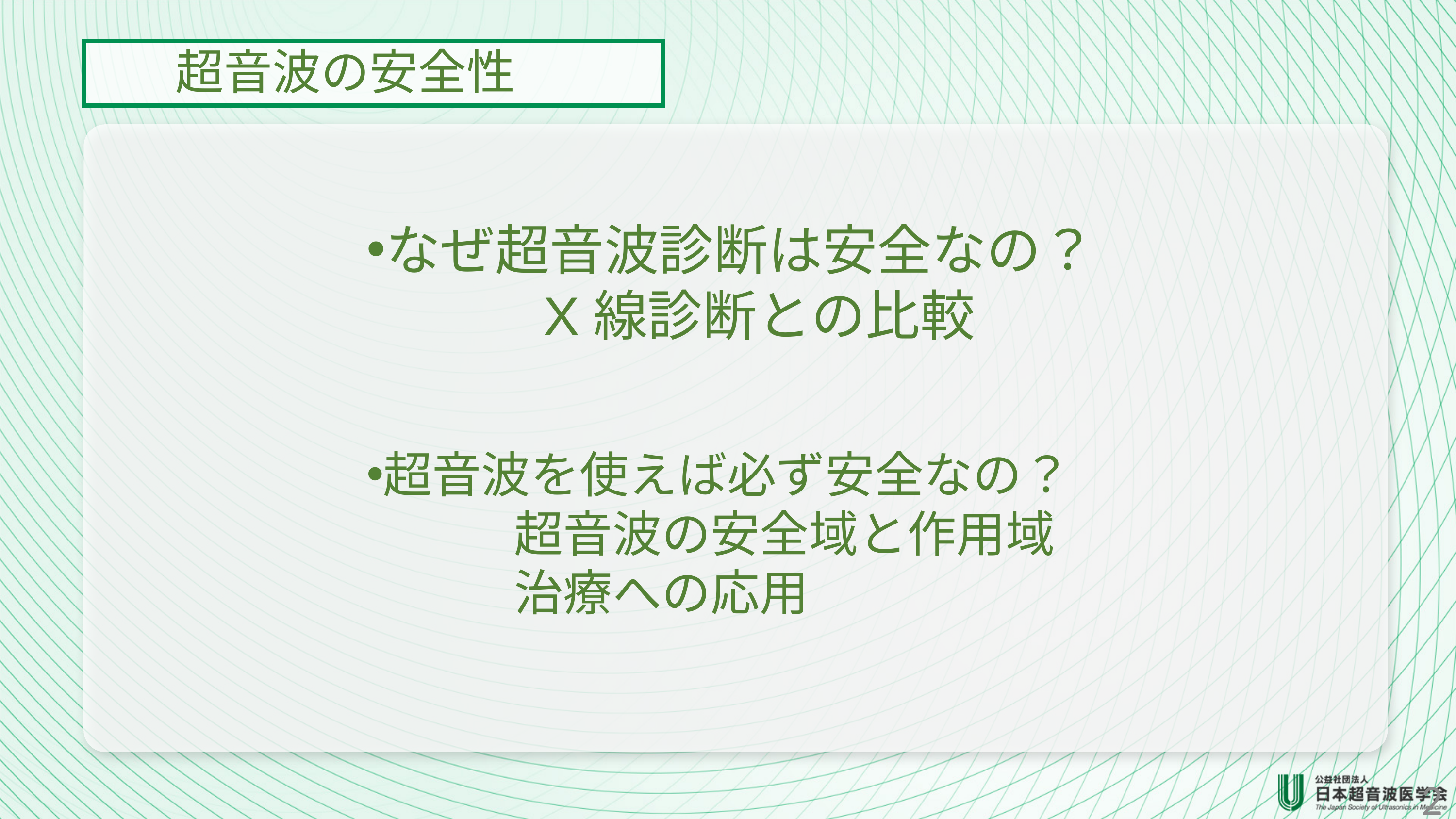

超音波の安全性

なぜ超音波診断は安全なの？
　　　X線診断との比較

超音波を使えば必ず安全なの？
　　　超音波の安全域と作用域
　　　治療への応用
2